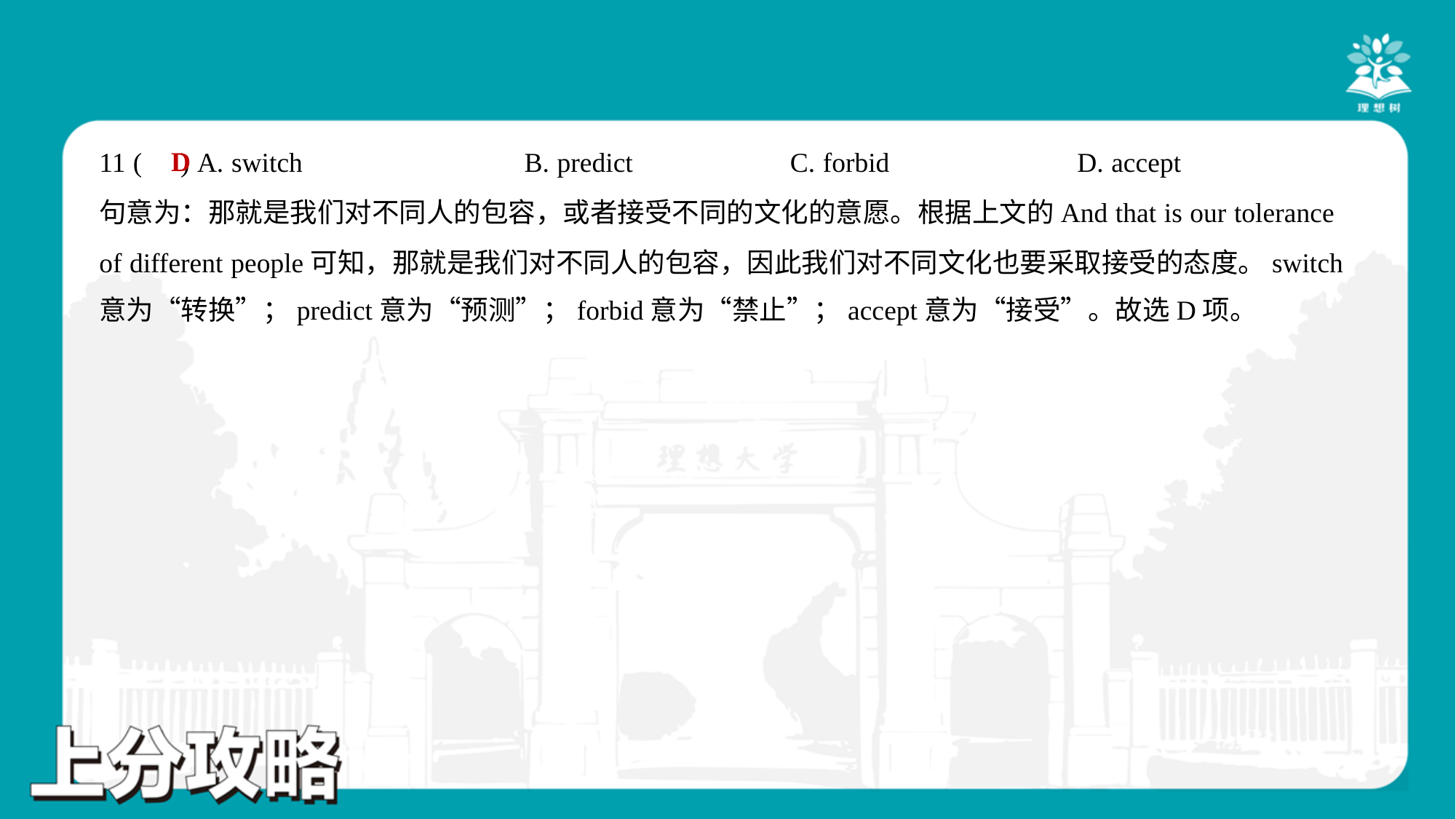

D
11 (     ) A. switch	B. predict	C. forbid	D. accept
句意为：那就是我们对不同人的包容，或者接受不同的文化的意愿。根据上文的And that is our tolerance
of different people可知，那就是我们对不同人的包容，因此我们对不同文化也要采取接受的态度。switch
意为“转换”；predict意为“预测”；forbid意为“禁止”；accept意为“接受”。故选D项。